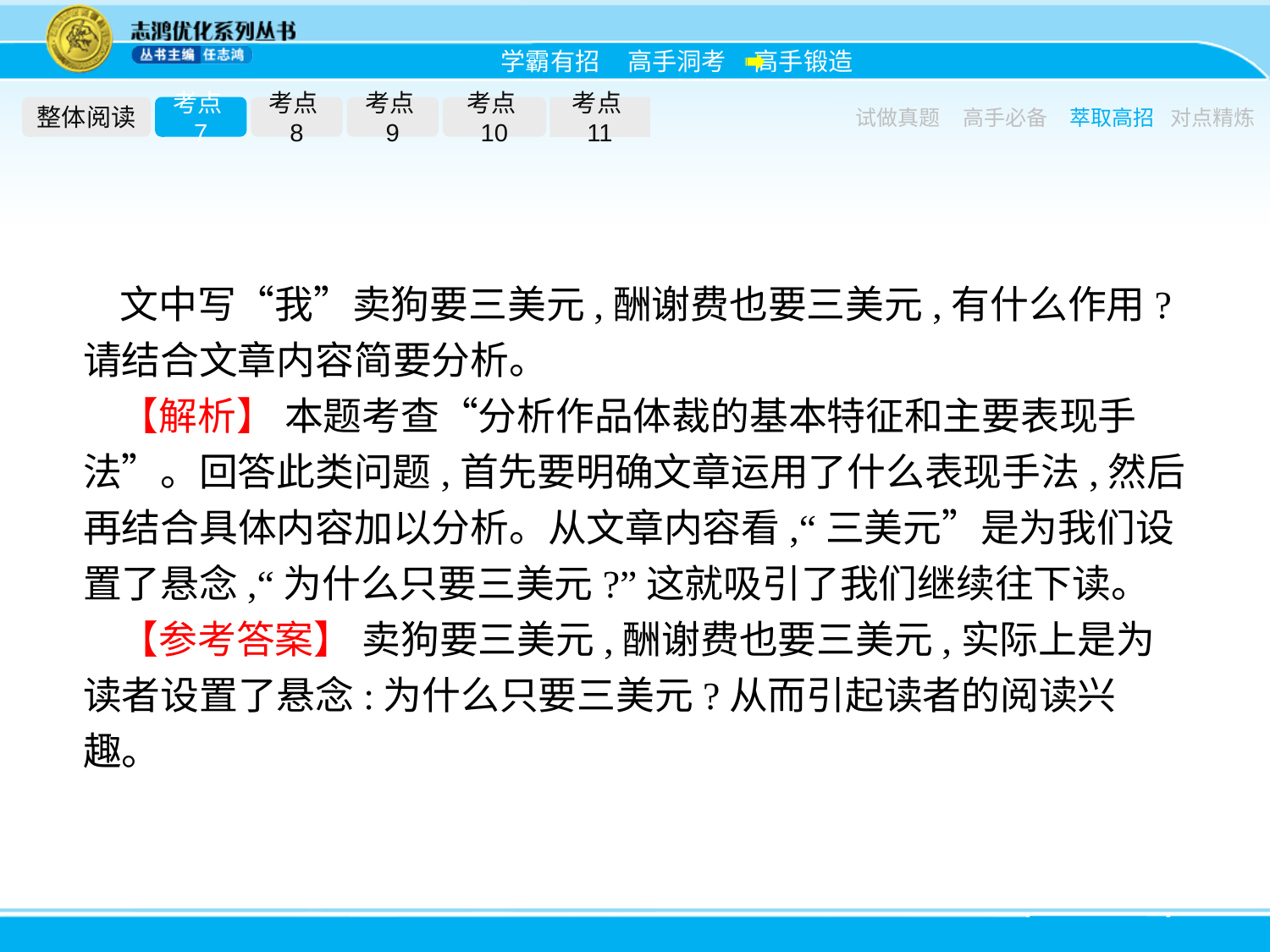

整体阅读
考点7
考点8
考点9
考点10
考点11
试做真题
高手必备
萃取高招
对点精炼
文中写“我”卖狗要三美元,酬谢费也要三美元,有什么作用?请结合文章内容简要分析。
【解析】 本题考查“分析作品体裁的基本特征和主要表现手法”。回答此类问题,首先要明确文章运用了什么表现手法,然后再结合具体内容加以分析。从文章内容看,“三美元”是为我们设置了悬念,“为什么只要三美元?”这就吸引了我们继续往下读。
【参考答案】 卖狗要三美元,酬谢费也要三美元,实际上是为读者设置了悬念:为什么只要三美元?从而引起读者的阅读兴趣。